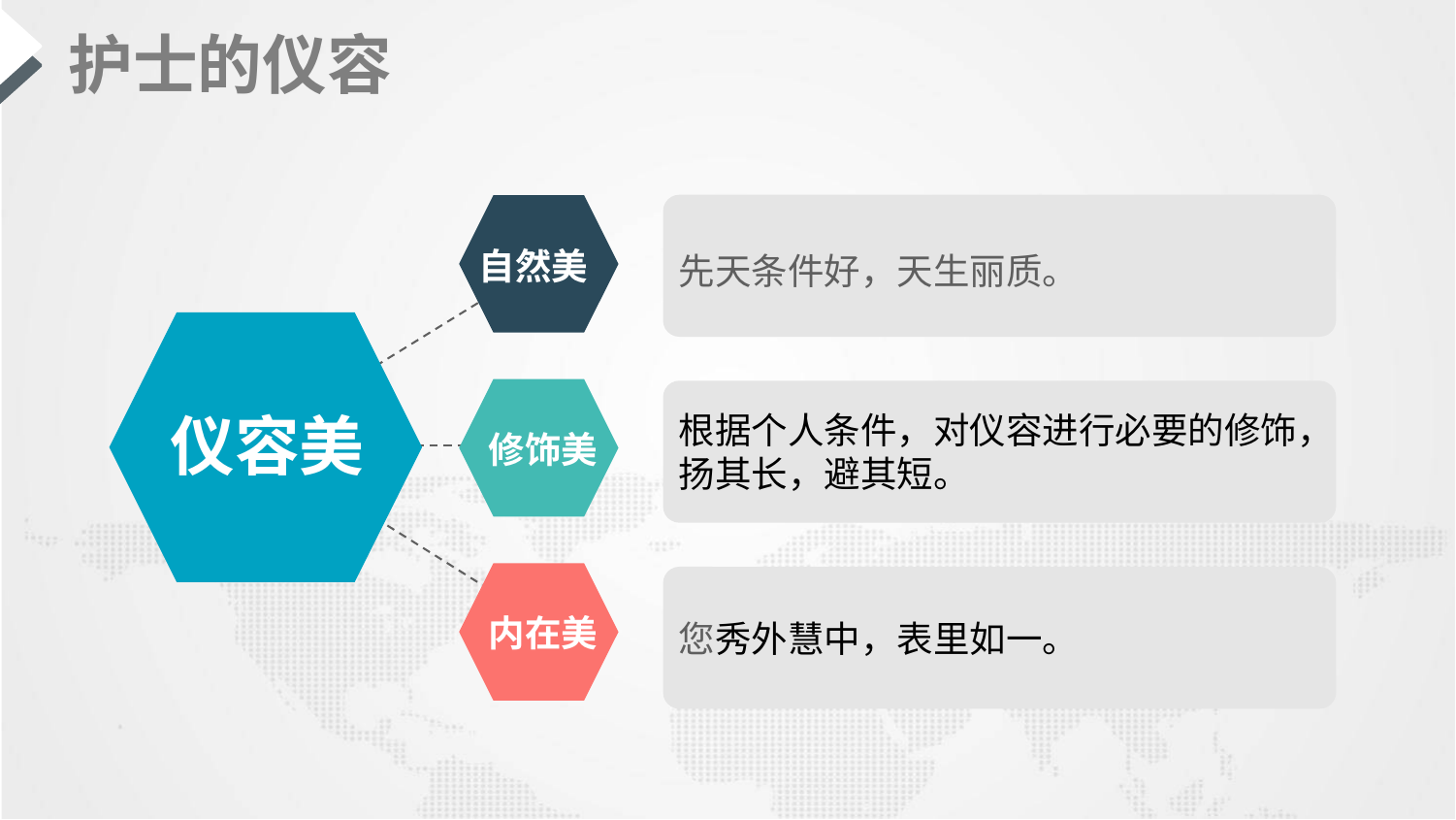

护士的仪容

先天条件好，天生丽质。

自然美

仪容美

修饰美
根据个人条件，对仪容进行必要的修饰，扬其长，避其短。

内在美
您秀外慧中，表里如一。